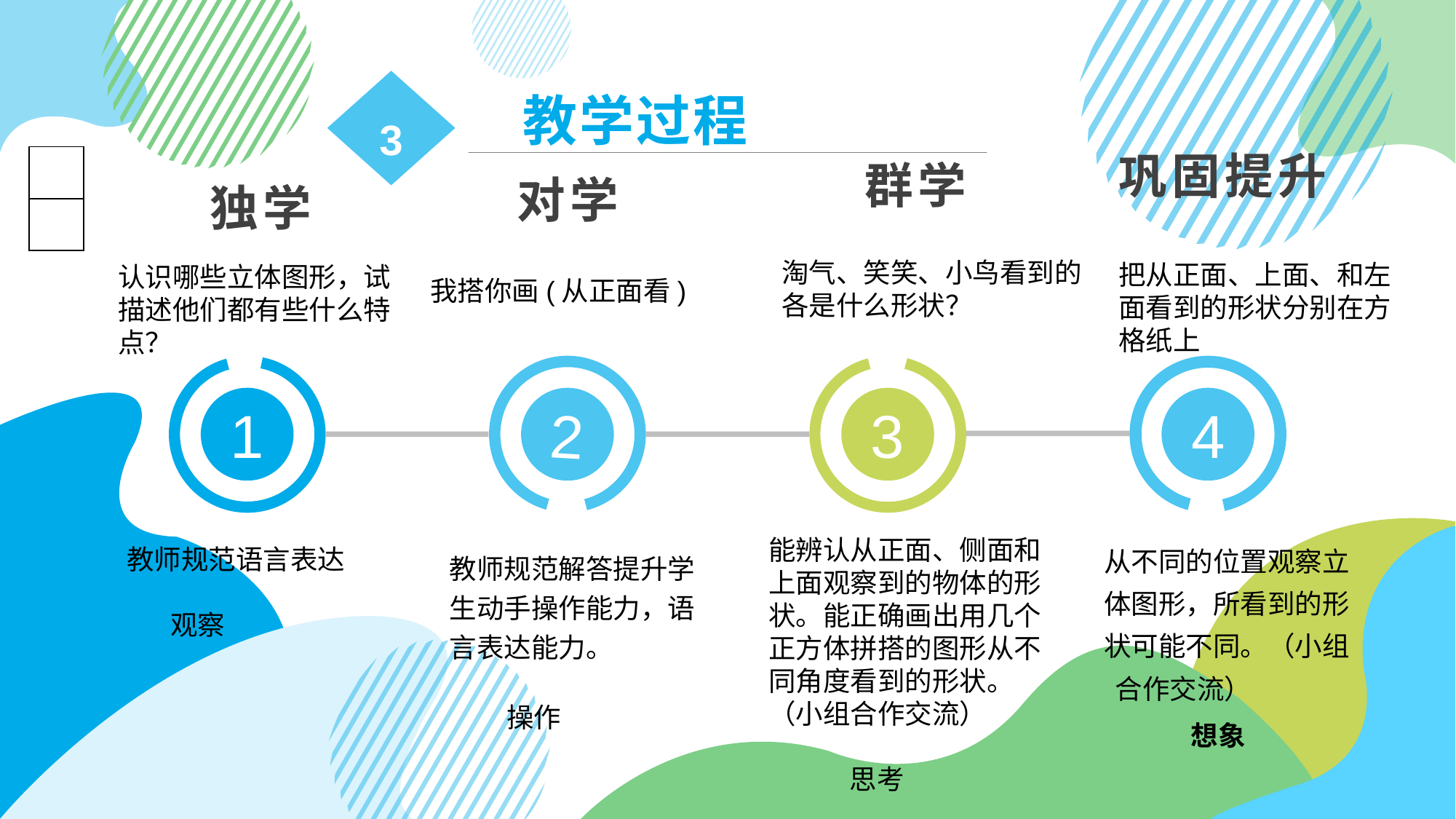

3
   教学过程

巩固提升
群学
对学

#

淘气、笑笑、小鸟看到的各是什么形状？

把从正面、上面、和左面看到的形状分别在方格纸上
认识哪些立体图形，试描述他们都有些什么特点？

 独学

我搭你画(从正面看)

11

1
2
3
4

能辨认从正面、侧面和上面观察到的物体的形状。能正确画出用几个正方体拼搭的图形从不同角度看到的形状。（小组合作交流）

            思考
从不同的位置观察立体图形，所看到的形状可能不同。（小组合作交流）

教师规范语言表达

      观察
| 教师规范解答提升学生动手操作能力，语言表达能力。 操作 |
| --- |
想象